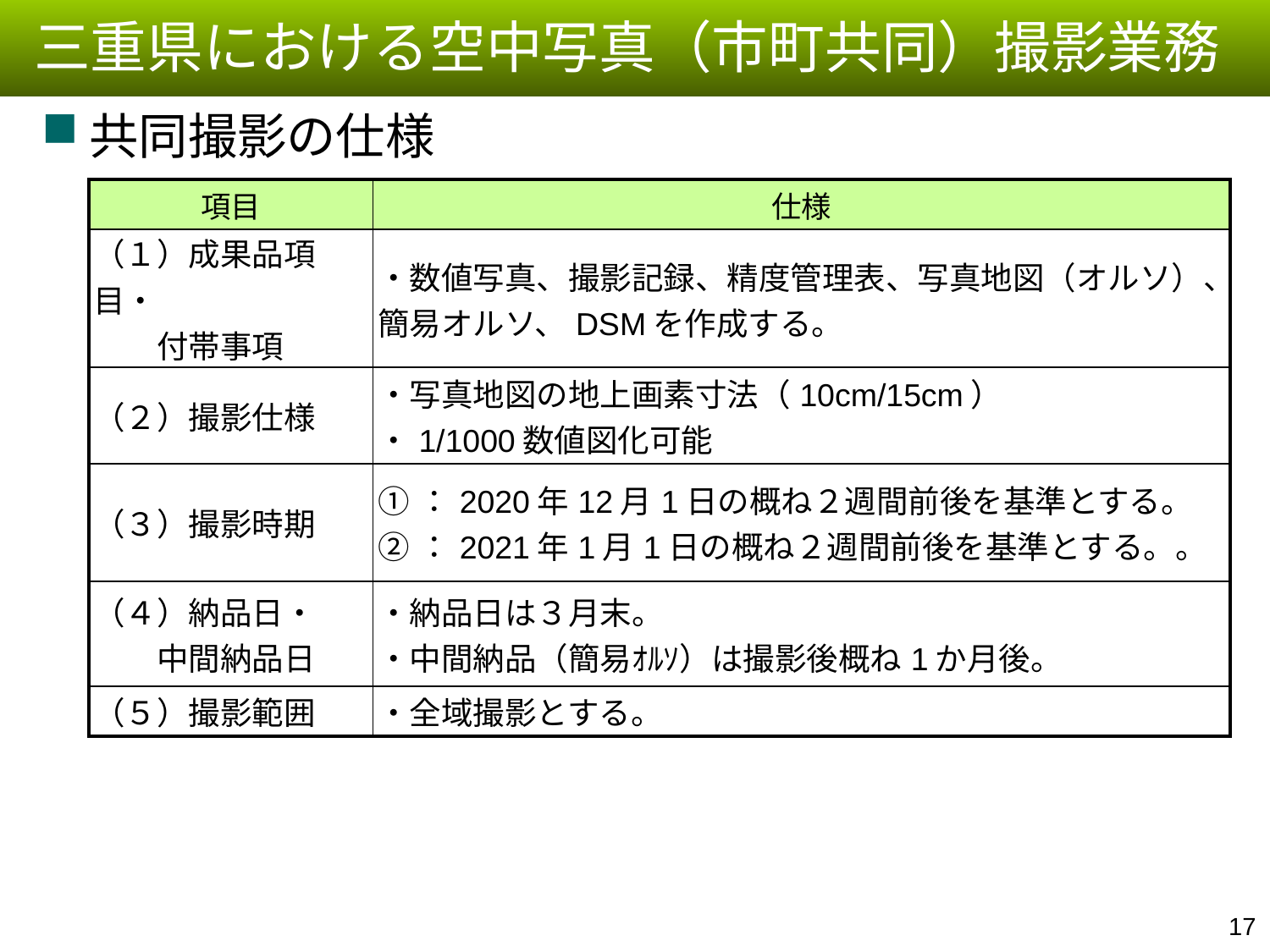

三重県における空中写真（市町共同）撮影業務
共同撮影の仕様
| 項目 | 仕様 |
| --- | --- |
| （１）成果品項目・ 　　付帯事項 | ・数値写真、撮影記録、精度管理表、写真地図（オルソ）、簡易オルソ、DSMを作成する。 |
| （２）撮影仕様 | ・写真地図の地上画素寸法（10cm/15cm） ・1/1000数値図化可能 |
| （３）撮影時期 | ①：2020年12月1日の概ね２週間前後を基準とする。 ②：2021年1月1日の概ね２週間前後を基準とする。。 |
| （４）納品日・ 　　中間納品日 | ・納品日は３月末。 ・中間納品（簡易ｵﾙｿ）は撮影後概ね1か月後。 |
| （５）撮影範囲 | ・全域撮影とする。 |
17